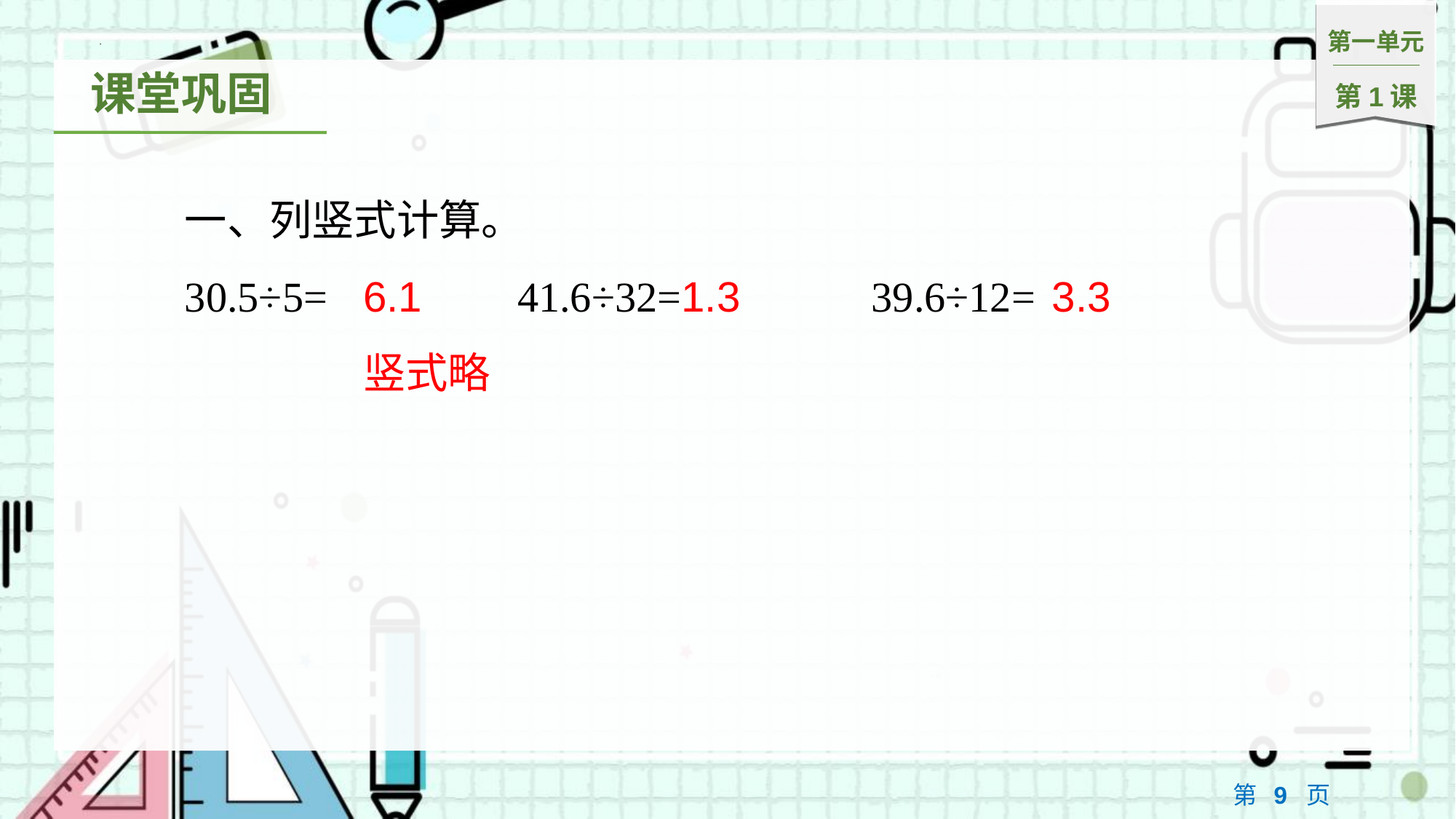

一、列竖式计算。
30.5÷5=　　　　41.6÷32=　　　　39.6÷12=
6.1 　　　	    　1.3　　	　　	  3.3
竖式略